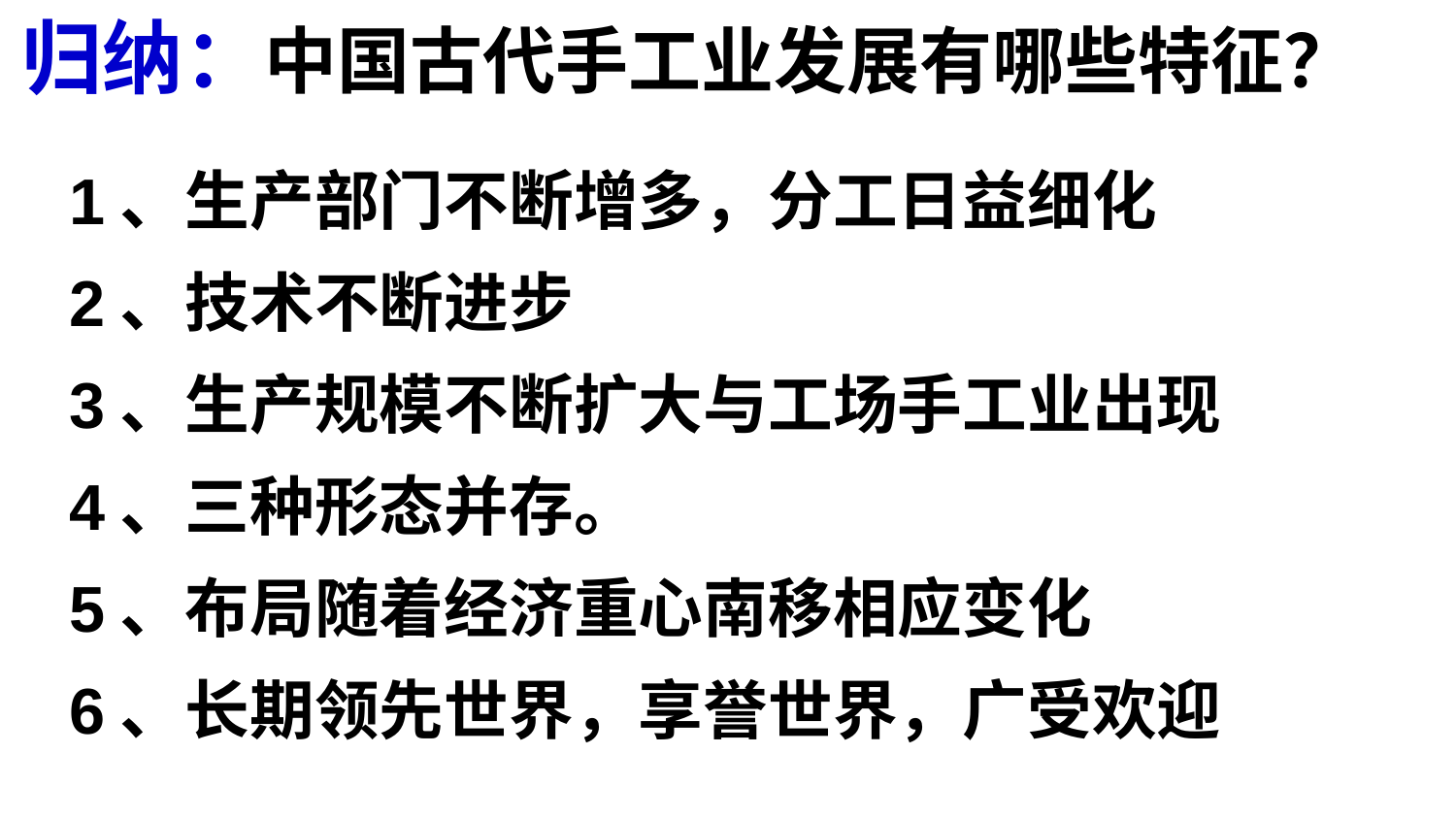

归纳：中国古代手工业发展有哪些特征？
 1、生产部门不断增多，分工日益细化
 2、技术不断进步
 3、生产规模不断扩大与工场手工业出现
 4、三种形态并存。
 5、布局随着经济重心南移相应变化
 6、长期领先世界，享誉世界，广受欢迎